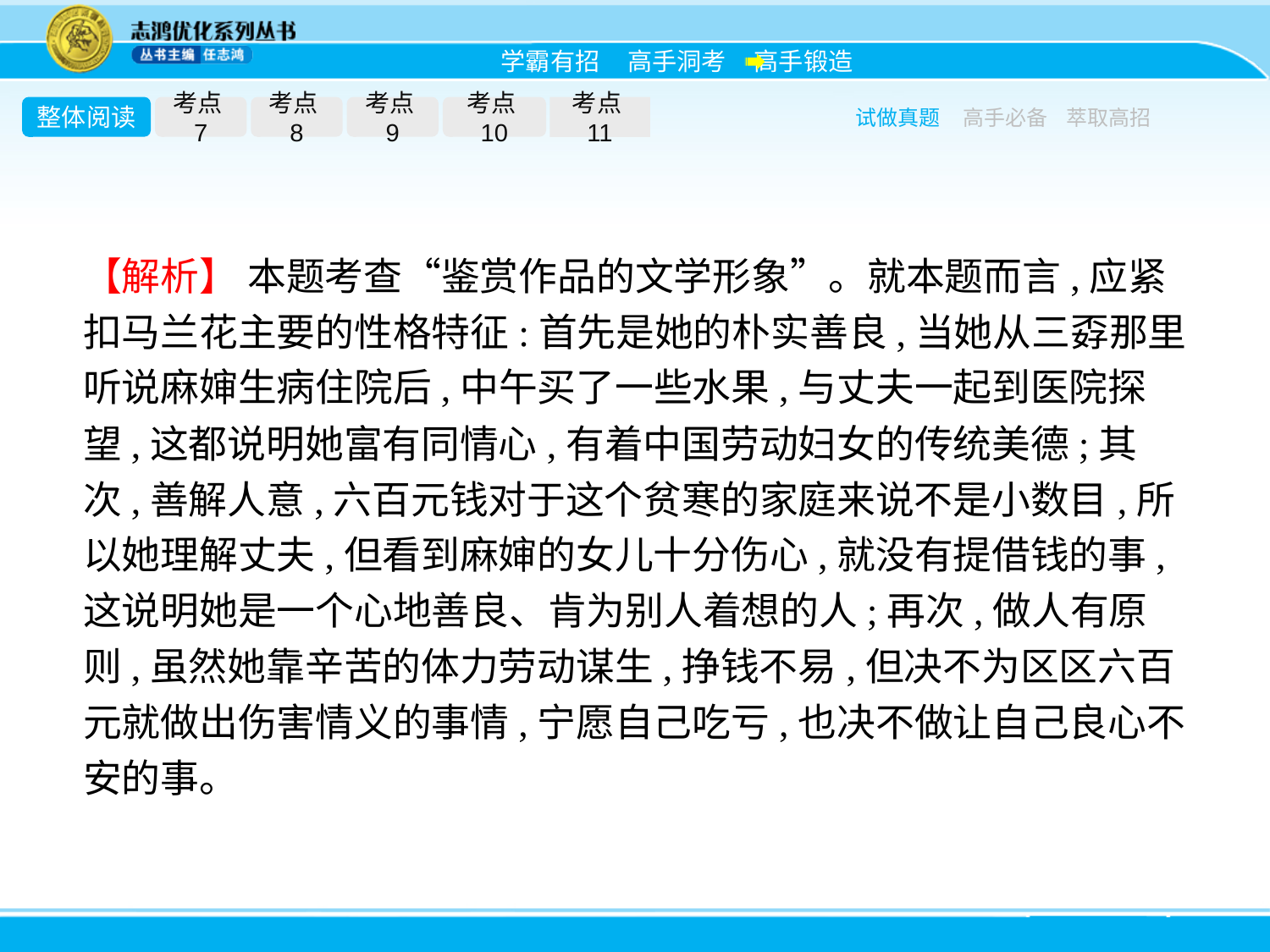

整体阅读
考点7
考点8
考点9
考点10
考点11
试做真题
高手必备
萃取高招
【解析】 本题考查“鉴赏作品的文学形象”。就本题而言,应紧扣马兰花主要的性格特征:首先是她的朴实善良,当她从三孬那里听说麻婶生病住院后,中午买了一些水果,与丈夫一起到医院探望,这都说明她富有同情心,有着中国劳动妇女的传统美德;其次,善解人意,六百元钱对于这个贫寒的家庭来说不是小数目,所以她理解丈夫,但看到麻婶的女儿十分伤心,就没有提借钱的事,这说明她是一个心地善良、肯为别人着想的人;再次,做人有原则,虽然她靠辛苦的体力劳动谋生,挣钱不易,但决不为区区六百元就做出伤害情义的事情,宁愿自己吃亏,也决不做让自己良心不安的事。